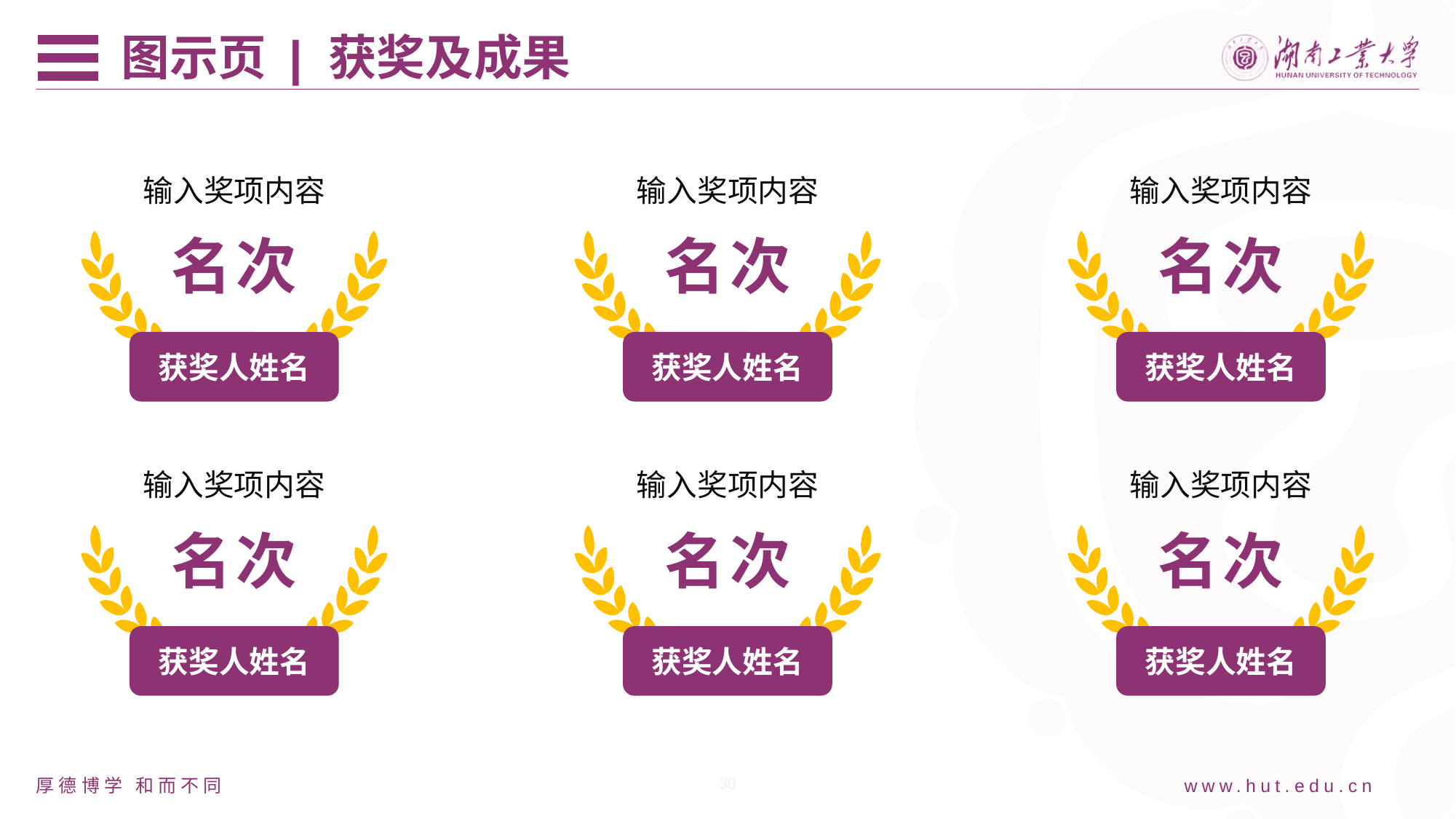

图示页 | 获奖及成果
输入奖项内容
名次

获奖人姓名
输入奖项内容
名次

获奖人姓名
输入奖项内容
名次

获奖人姓名
输入奖项内容
名次

获奖人姓名
输入奖项内容
名次

获奖人姓名
输入奖项内容
名次

获奖人姓名
30